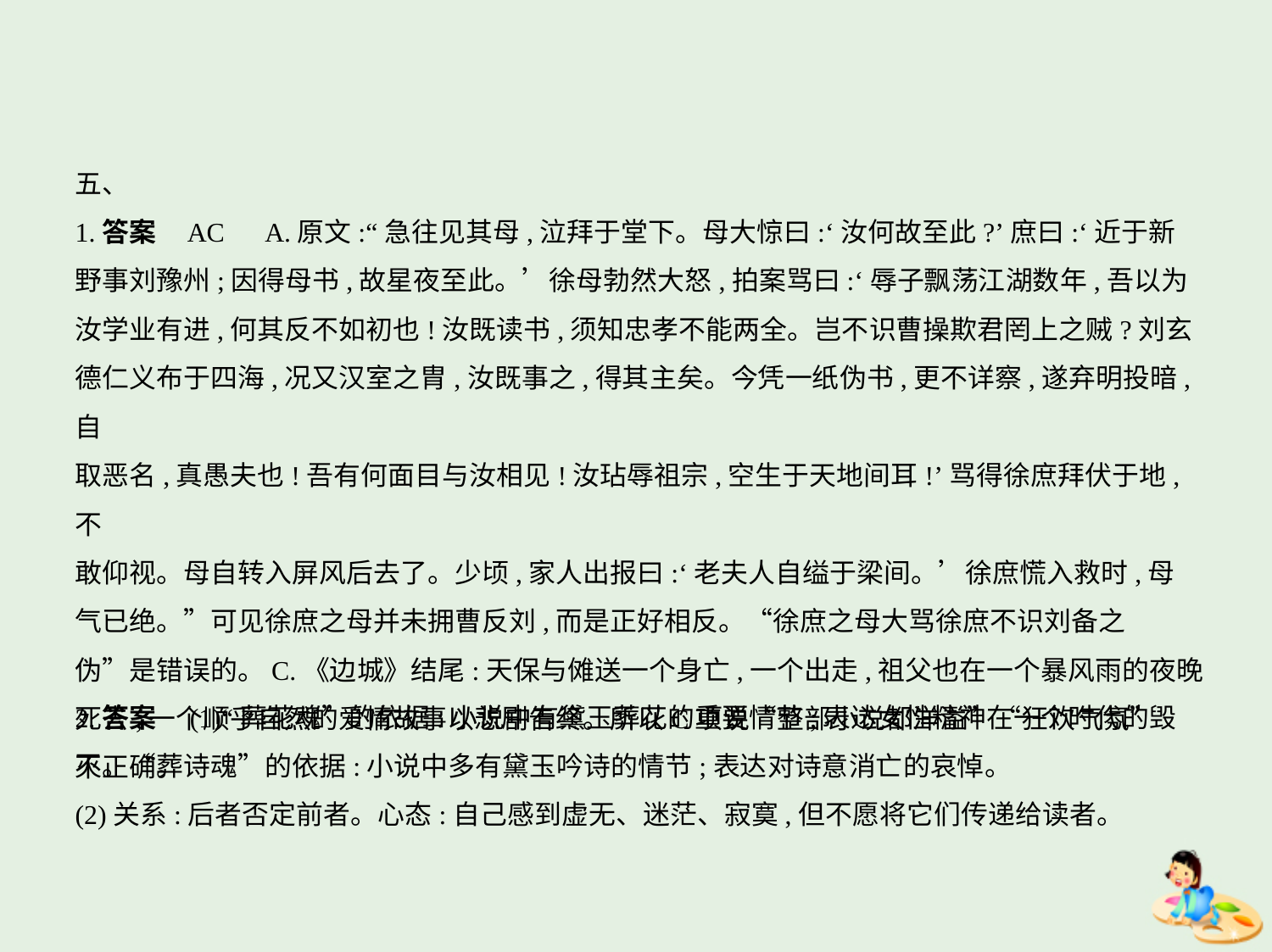

五、
1.答案    AC　A.原文:“急往见其母,泣拜于堂下。母大惊曰:‘汝何故至此?’庶曰:‘近于新
野事刘豫州;因得母书,故星夜至此。’徐母勃然大怒,拍案骂曰:‘辱子飘荡江湖数年,吾以为
汝学业有进,何其反不如初也!汝既读书,须知忠孝不能两全。岂不识曹操欺君罔上之贼?刘玄
德仁义布于四海,况又汉室之胄,汝既事之,得其主矣。今凭一纸伪书,更不详察,遂弃明投暗,自
取恶名,真愚夫也!吾有何面目与汝相见!汝玷辱祖宗,空生于天地间耳!’骂得徐庶拜伏于地,不
敢仰视。母自转入屏风后去了。少顷,家人出报曰:‘老夫人自缢于梁间。’徐庶慌入救时,母
气已绝。”可见徐庶之母并未拥曹反刘,而是正好相反。“徐庶之母大骂徐庶不识刘备之
伪”是错误的。C.《边城》结尾:天保与傩送一个身亡,一个出走,祖父也在一个暴风雨的夜晚
死去,一个顺乎自然的爱情故事以悲剧告终。所以C项说“整部小说都洋溢”“狂欢气氛”
不正确。
2.答案　(1)“葬花魂”的依据:小说中有黛玉葬花的重要情节;表达女性精神在一个时代的毁
灭。“葬诗魂”的依据:小说中多有黛玉吟诗的情节;表达对诗意消亡的哀悼。
(2)关系:后者否定前者。心态:自己感到虚无、迷茫、寂寞,但不愿将它们传递给读者。